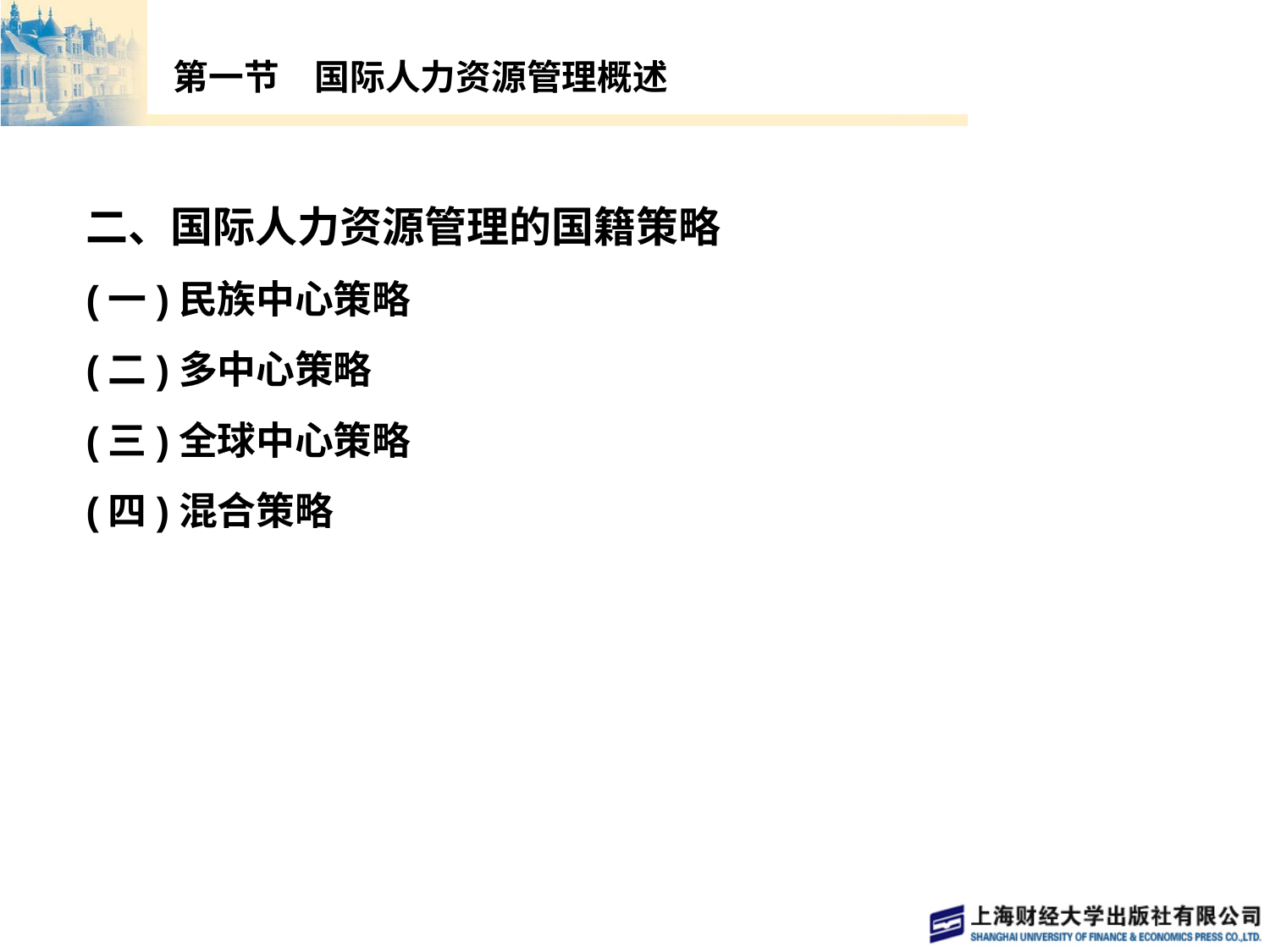

# 第一节　国际人力资源管理概述
二、国际人力资源管理的国籍策略
(一)民族中心策略
(二)多中心策略
(三)全球中心策略
(四)混合策略